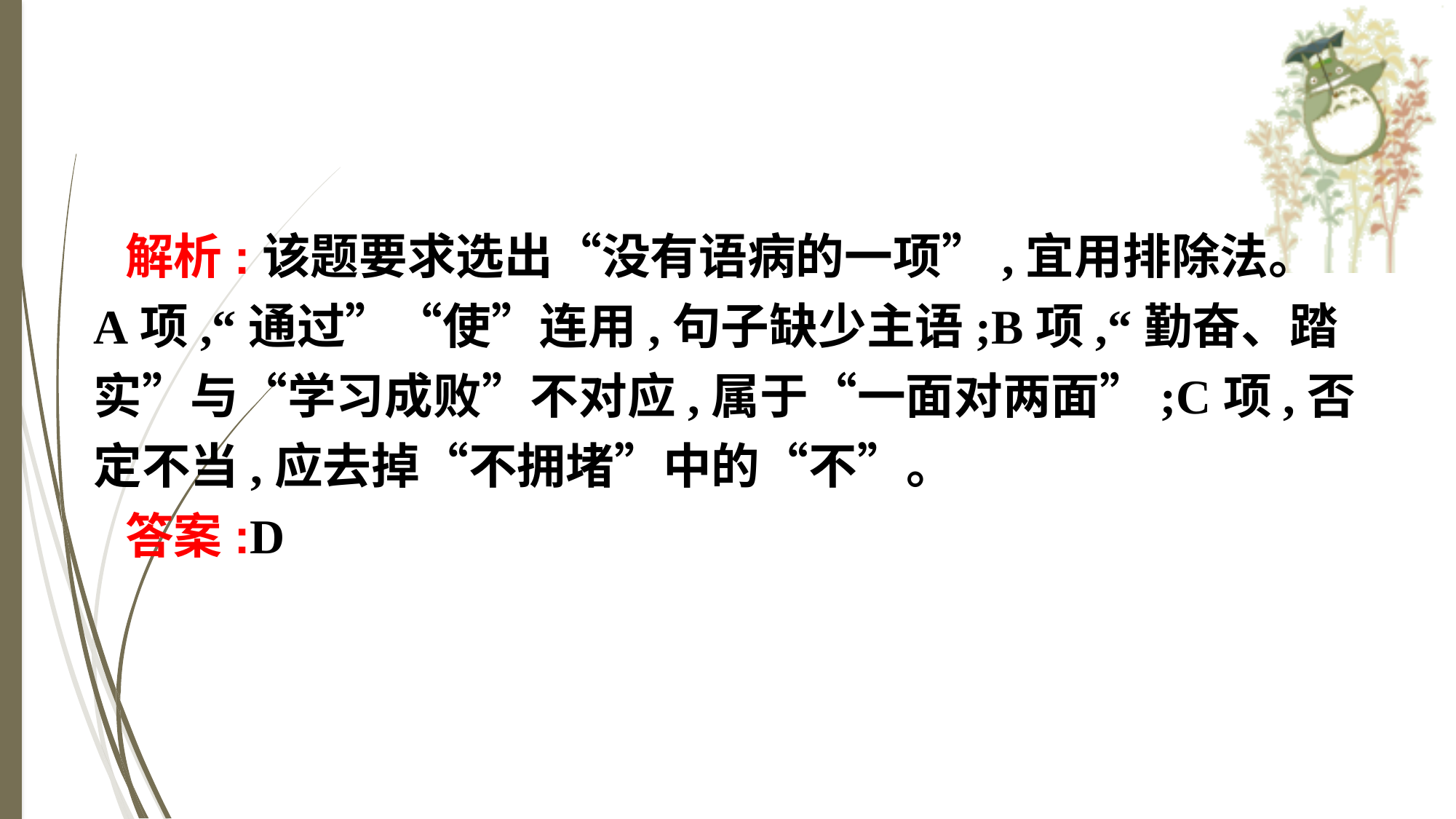

解析:该题要求选出“没有语病的一项”,宜用排除法。A项,“通过”“使”连用,句子缺少主语;B项,“勤奋、踏实”与“学习成败”不对应,属于“一面对两面”;C项,否定不当,应去掉“不拥堵”中的“不”。
答案:D